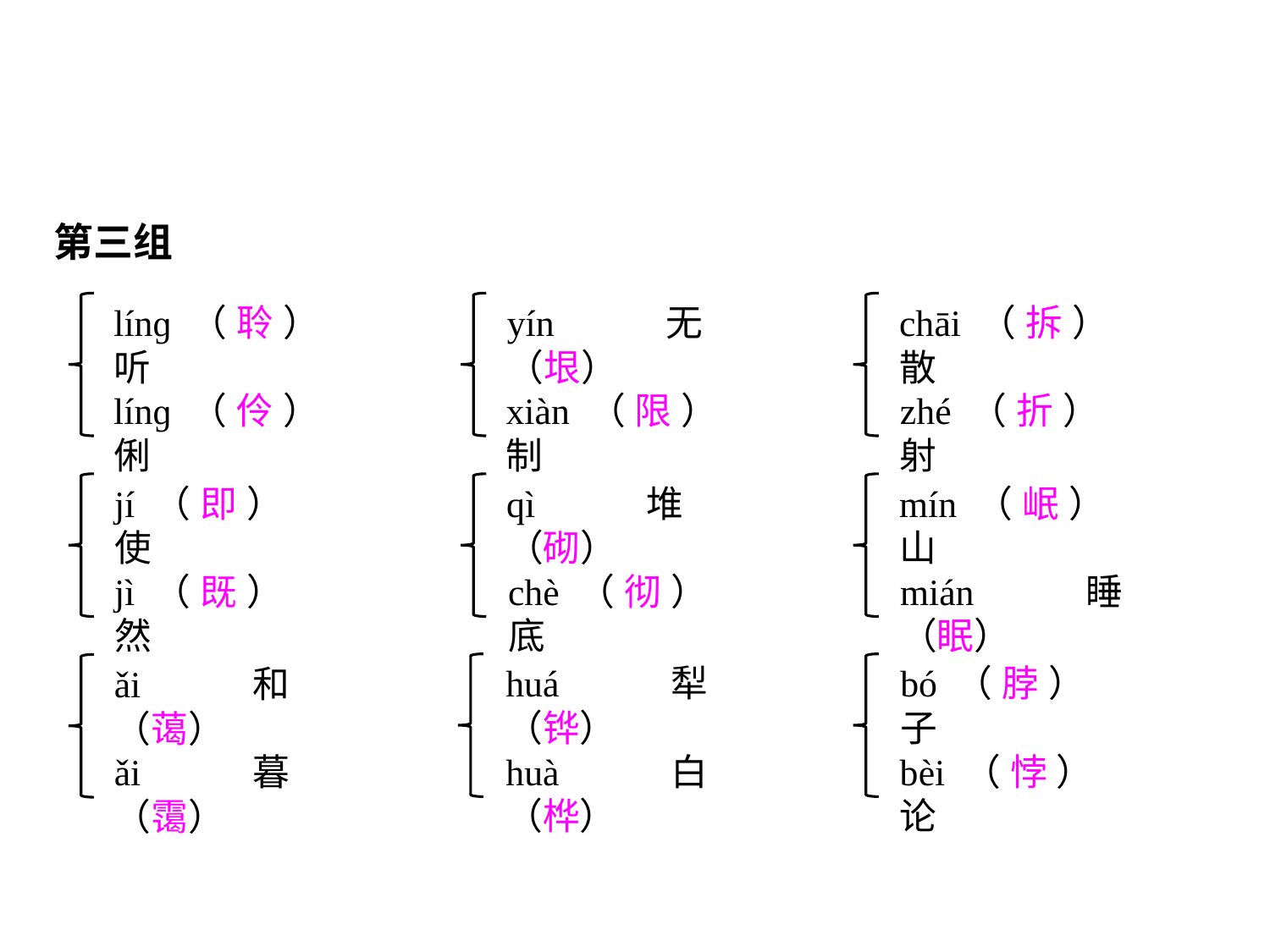

第三组

línɡ（聆）听
línɡ（伶）俐

yín无（垠）
xiàn（限）制

chāi（拆）散
zhé（折）射

jí（即）使
jì（既）然

qì堆（砌）
chè（彻）底

mín（岷）山
mián睡（眠）

huá犁（铧）
huà白（桦）

bó（脖）子
bèi（悖）论

ǎi和（蔼）
ǎi暮（霭）